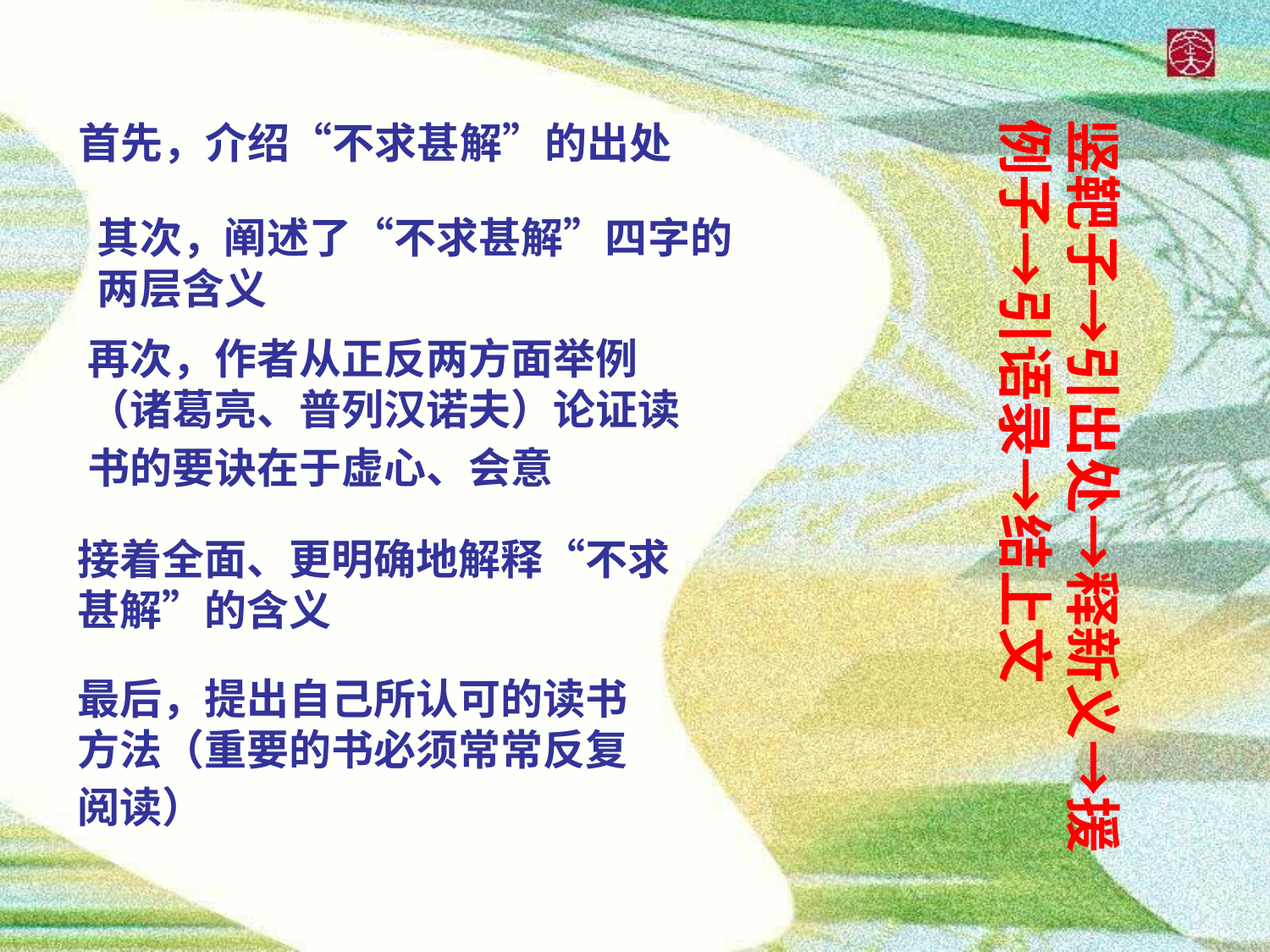

竖靶子→引出处→释新义→援例子→引语录→结上文
首先，介绍“不求甚解”的出处
其次，阐述了“不求甚解”四字的两层含义
再次，作者从正反两方面举例（诸葛亮、普列汉诺夫）论证读书的要诀在于虚心、会意
接着全面、更明确地解释“不求甚解”的含义
最后，提出自己所认可的读书方法（重要的书必须常常反复阅读）